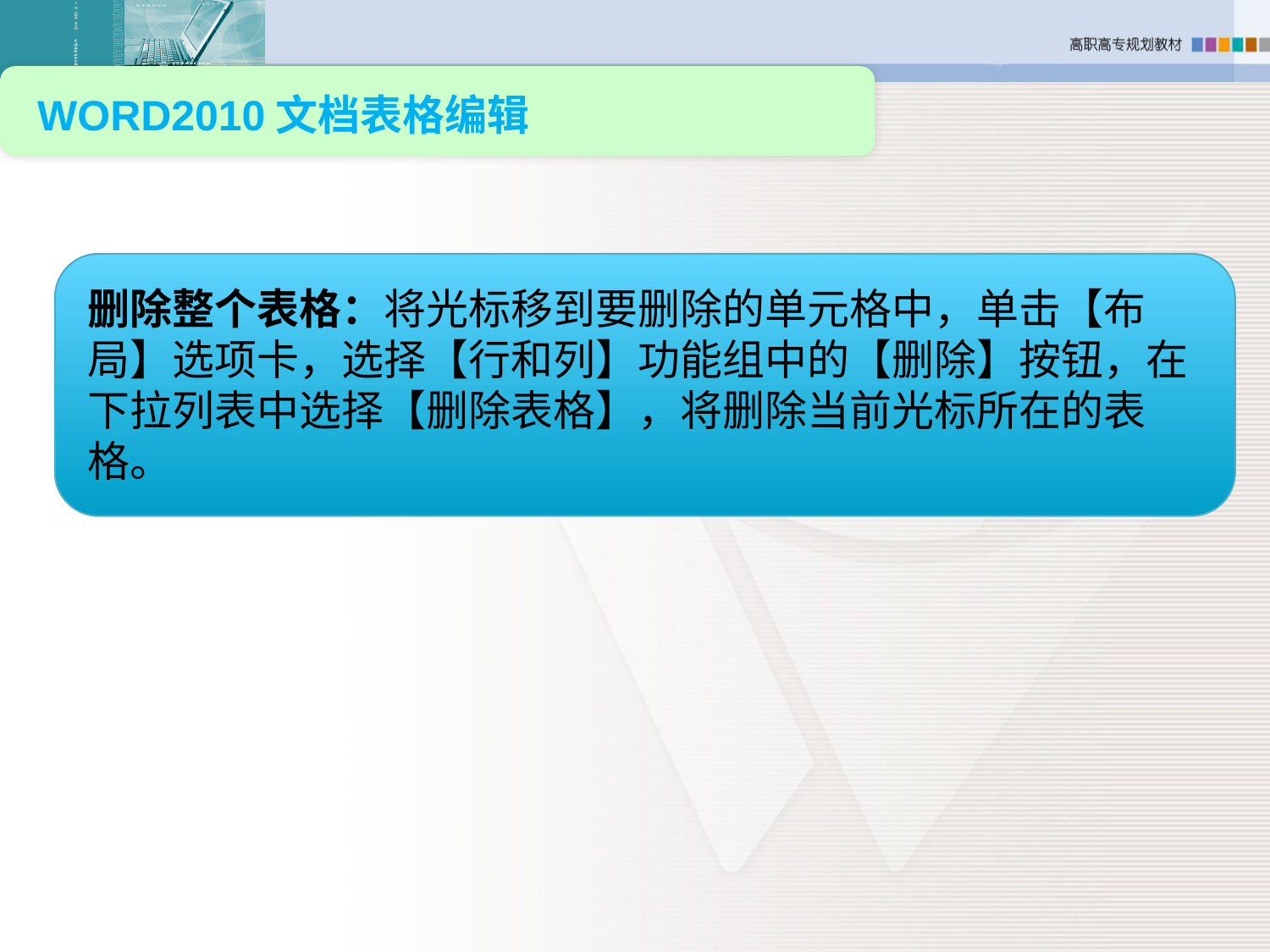

word2010文档表格编辑

删除整个表格：将光标移到要删除的单元格中，单击【布局】选项卡，选择【行和列】功能组中的【删除】按钮，在下拉列表中选择【删除表格】，将删除当前光标所在的表格。